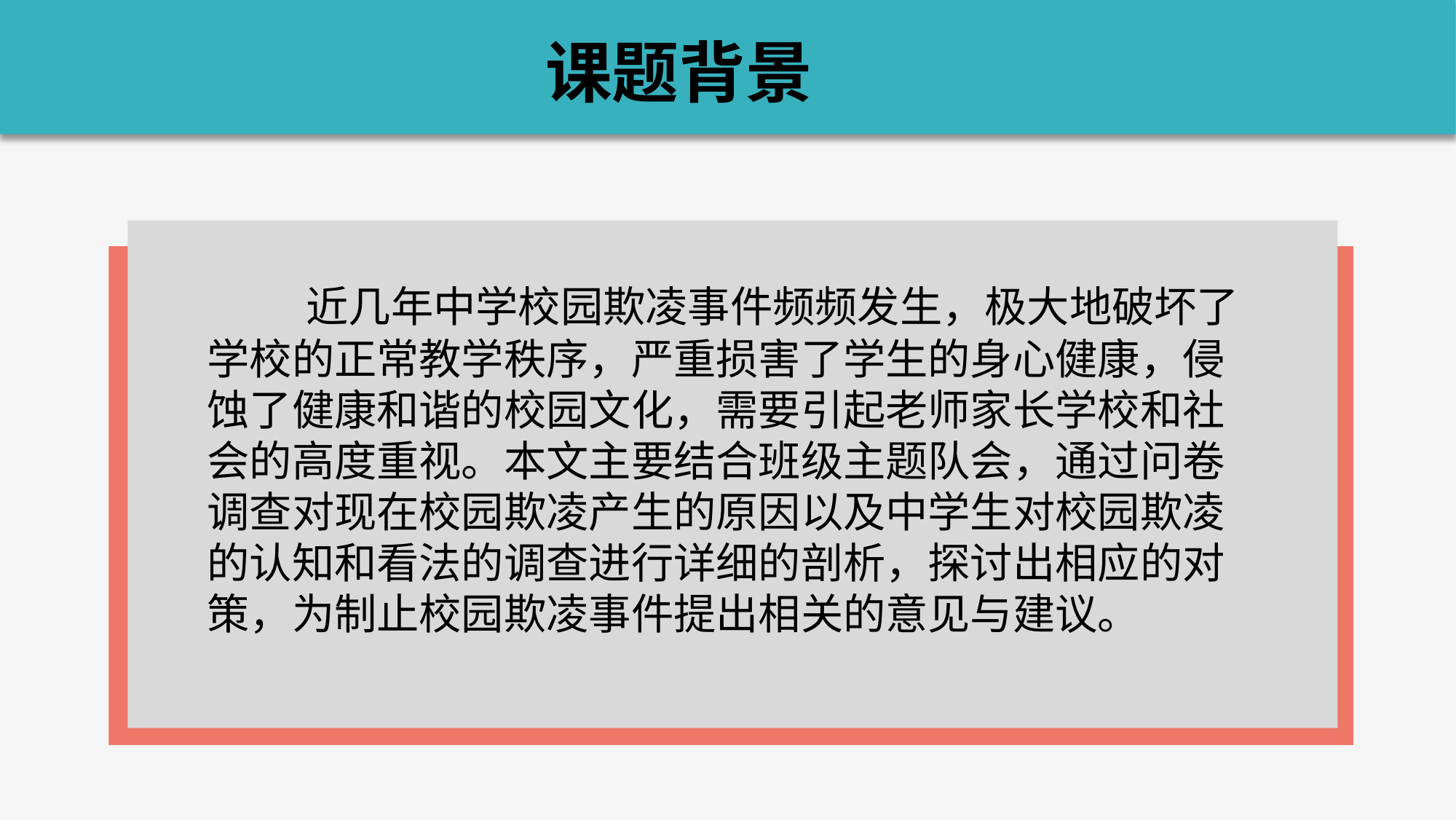

课题背景

        近几年中学校园欺凌事件频频发生，极大地破坏了学校的正常教学秩序，严重损害了学生的身心健康，侵蚀了健康和谐的校园文化，需要引起老师家长学校和社会的高度重视。本文主要结合班级主题队会，通过问卷调查对现在校园欺凌产生的原因以及中学生对校园欺凌的认知和看法的调查进行详细的剖析，探讨出相应的对策，为制止校园欺凌事件提出相关的意见与建议。